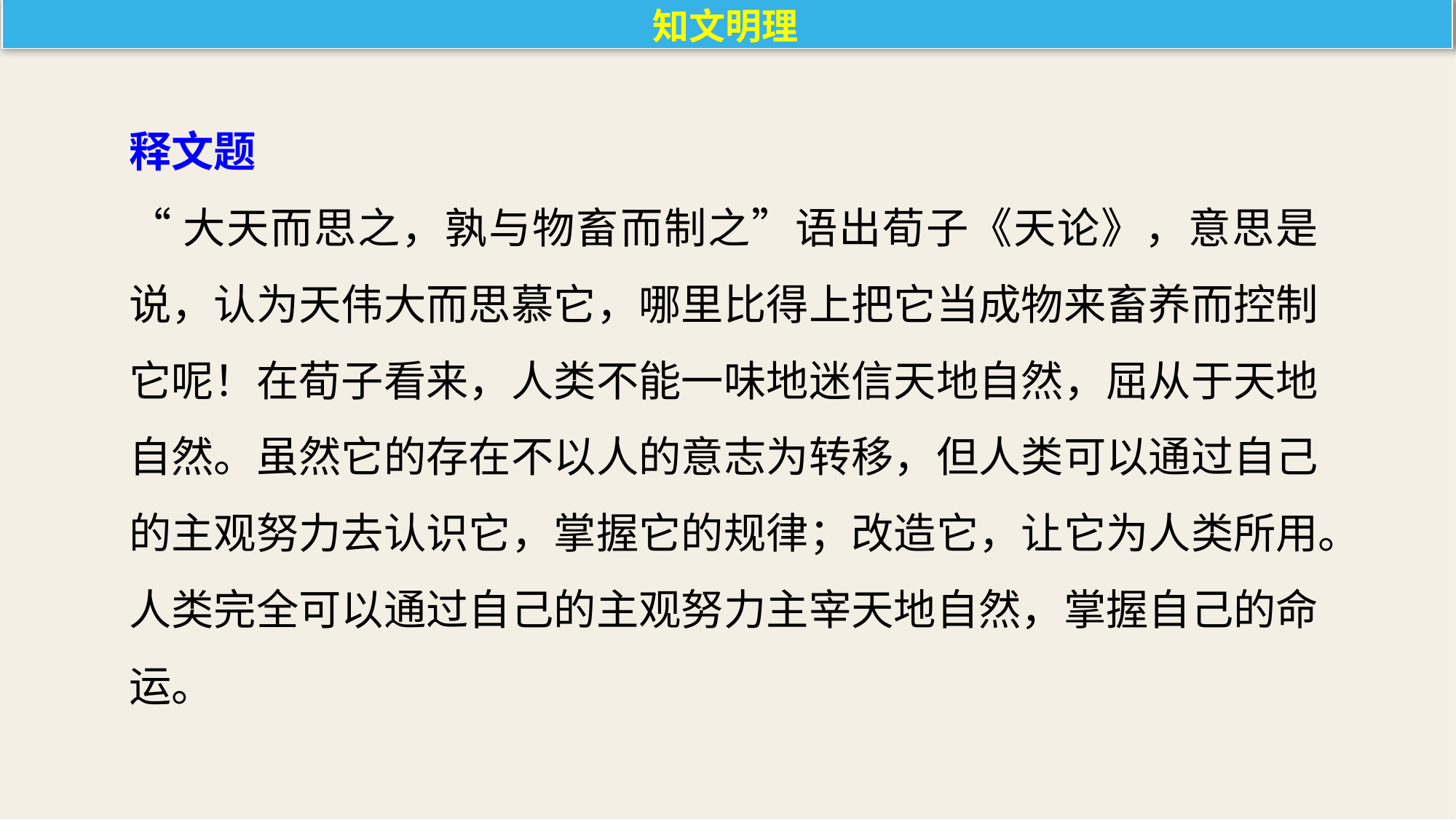

知文明理
释文题
“大天而思之，孰与物畜而制之”语出荀子《天论》，意思是说，认为天伟大而思慕它，哪里比得上把它当成物来畜养而控制它呢！在荀子看来，人类不能一味地迷信天地自然，屈从于天地自然。虽然它的存在不以人的意志为转移，但人类可以通过自己的主观努力去认识它，掌握它的规律；改造它，让它为人类所用。人类完全可以通过自己的主观努力主宰天地自然，掌握自己的命运。